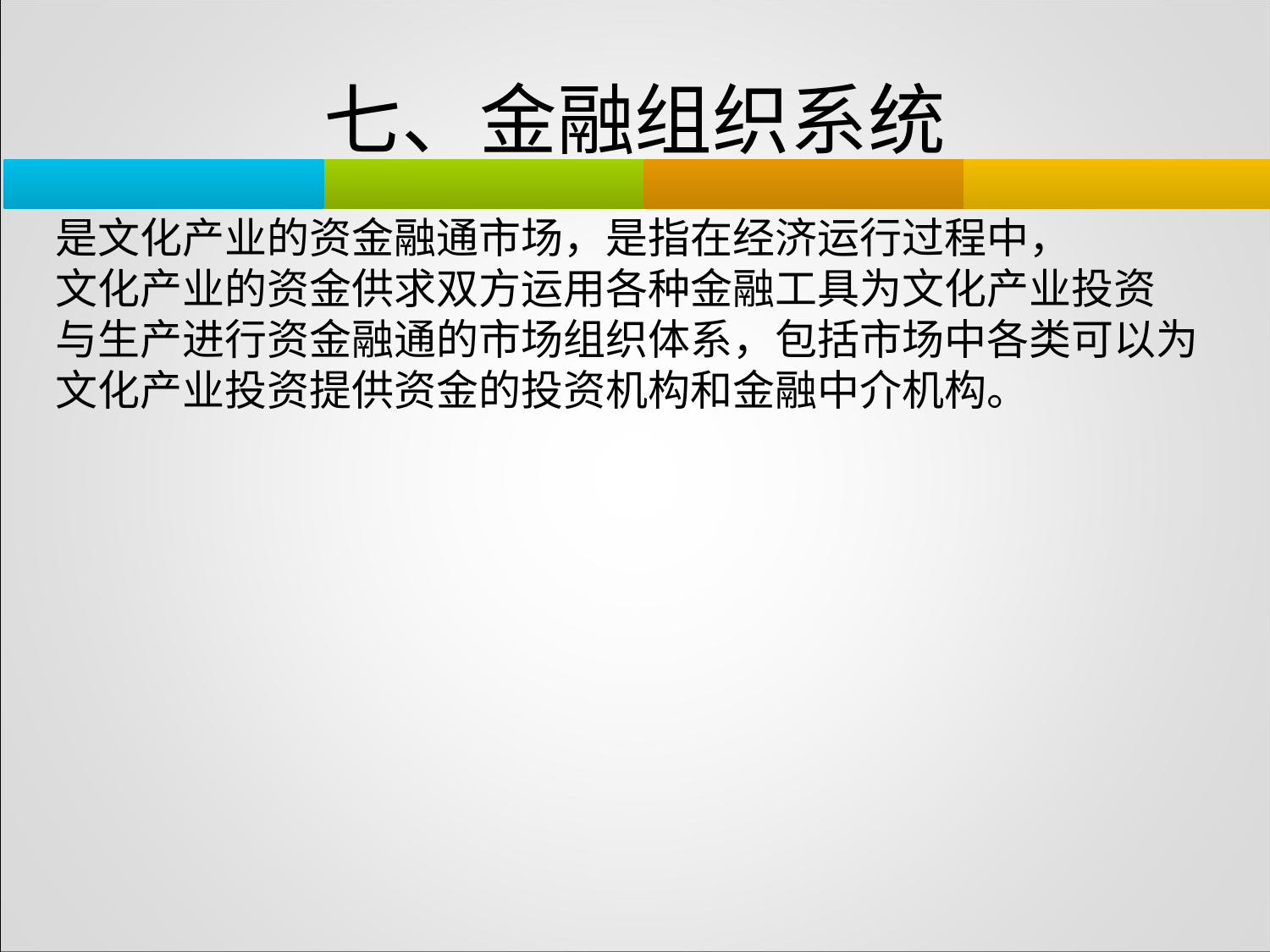

七、金融组织系统

是文化产业的资金融通市场，是指在经济运行过程中，
文化产业的资金供求双方运用各种金融工具为文化产业投资
与生产进行资金融通的市场组织体系，包括市场中各类可以为文化产业投资提供资金的投资机构和金融中介机构。